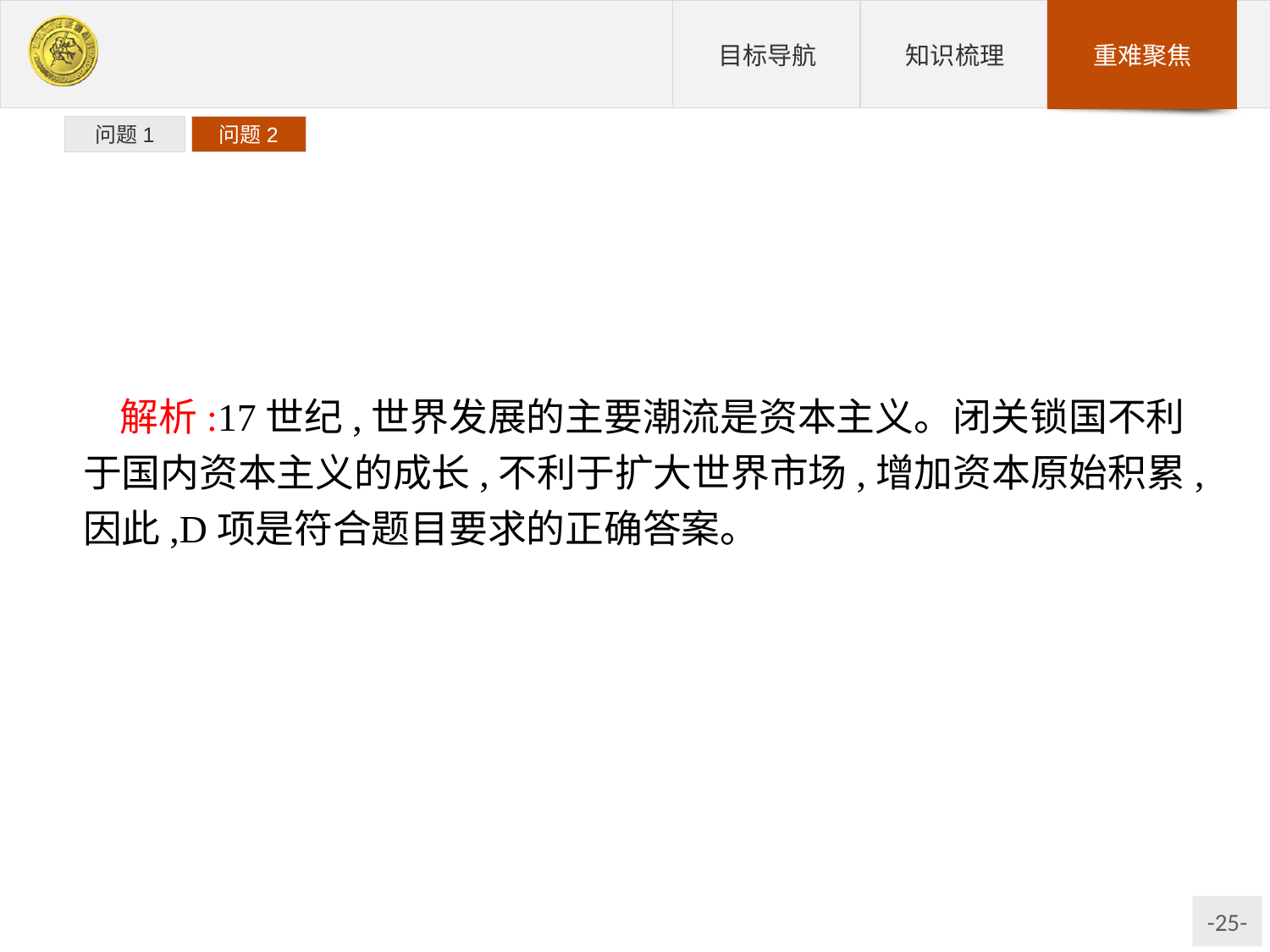

问题1
问题2
解析:17世纪,世界发展的主要潮流是资本主义。闭关锁国不利于国内资本主义的成长,不利于扩大世界市场,增加资本原始积累,因此,D项是符合题目要求的正确答案。
答案:D